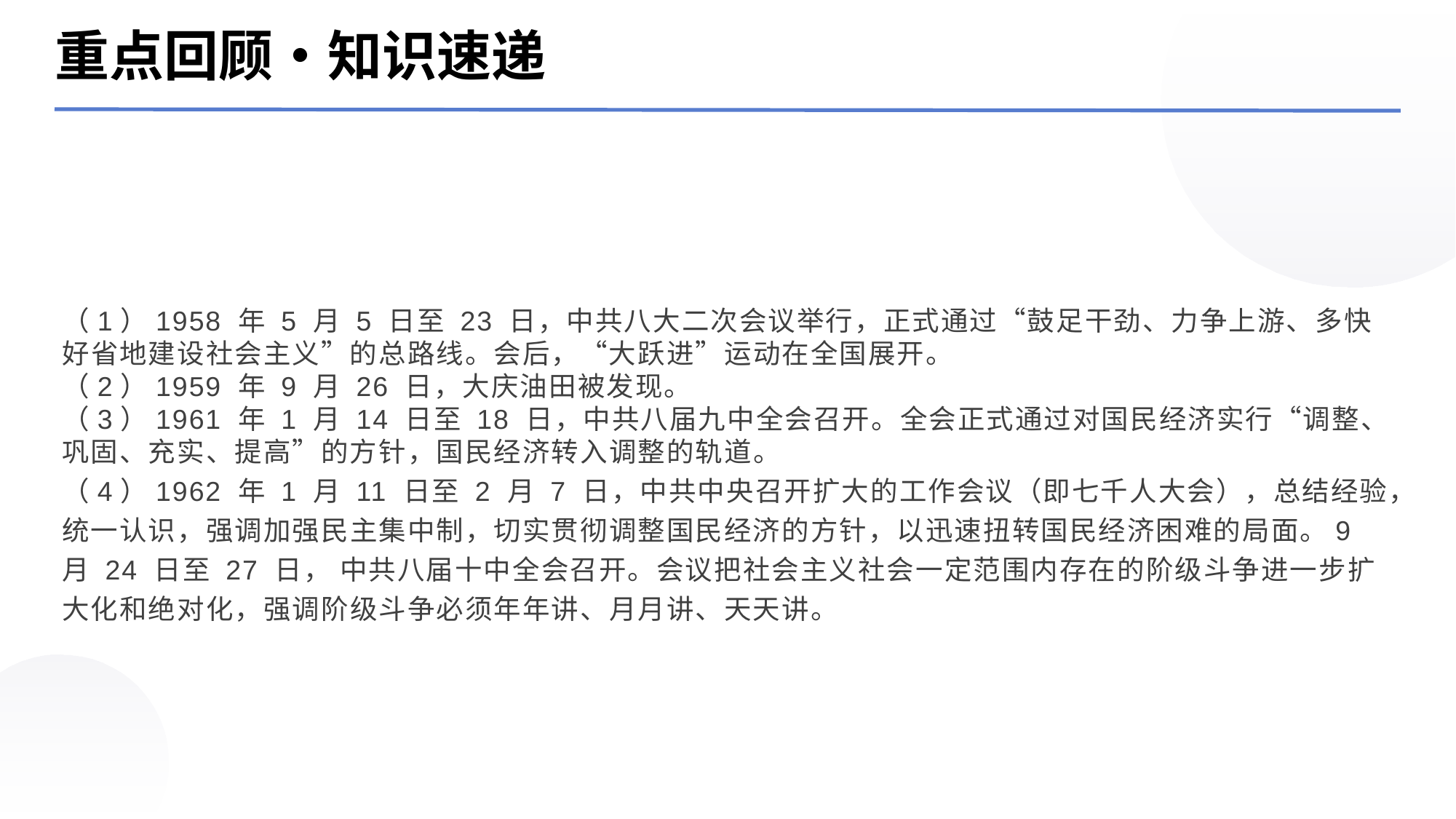

重点回顾‧知识速递
（1）1958 年 5 月 5 日至 23 日，中共八大二次会议举行，正式通过“鼓足干劲、力争上游、多快好省地建设社会主义”的总路线。会后，“大跃进”运动在全国展开。
（2）1959 年 9 月 26 日，大庆油田被发现。
（3）1961 年 1 月 14 日至 18 日，中共八届九中全会召开。全会正式通过对国民经济实行“调整、巩固、充实、提高”的方针，国民经济转入调整的轨道。
（4）1962 年 1 月 11 日至 2 月 7 日，中共中央召开扩大的工作会议（即七千人大会），总结经验，统一认识，强调加强民主集中制，切实贯彻调整国民经济的方针，以迅速扭转国民经济困难的局面。9 月 24 日至 27 日， 中共八届十中全会召开。会议把社会主义社会一定范围内存在的阶级斗争进一步扩大化和绝对化，强调阶级斗争必须年年讲、月月讲、天天讲。